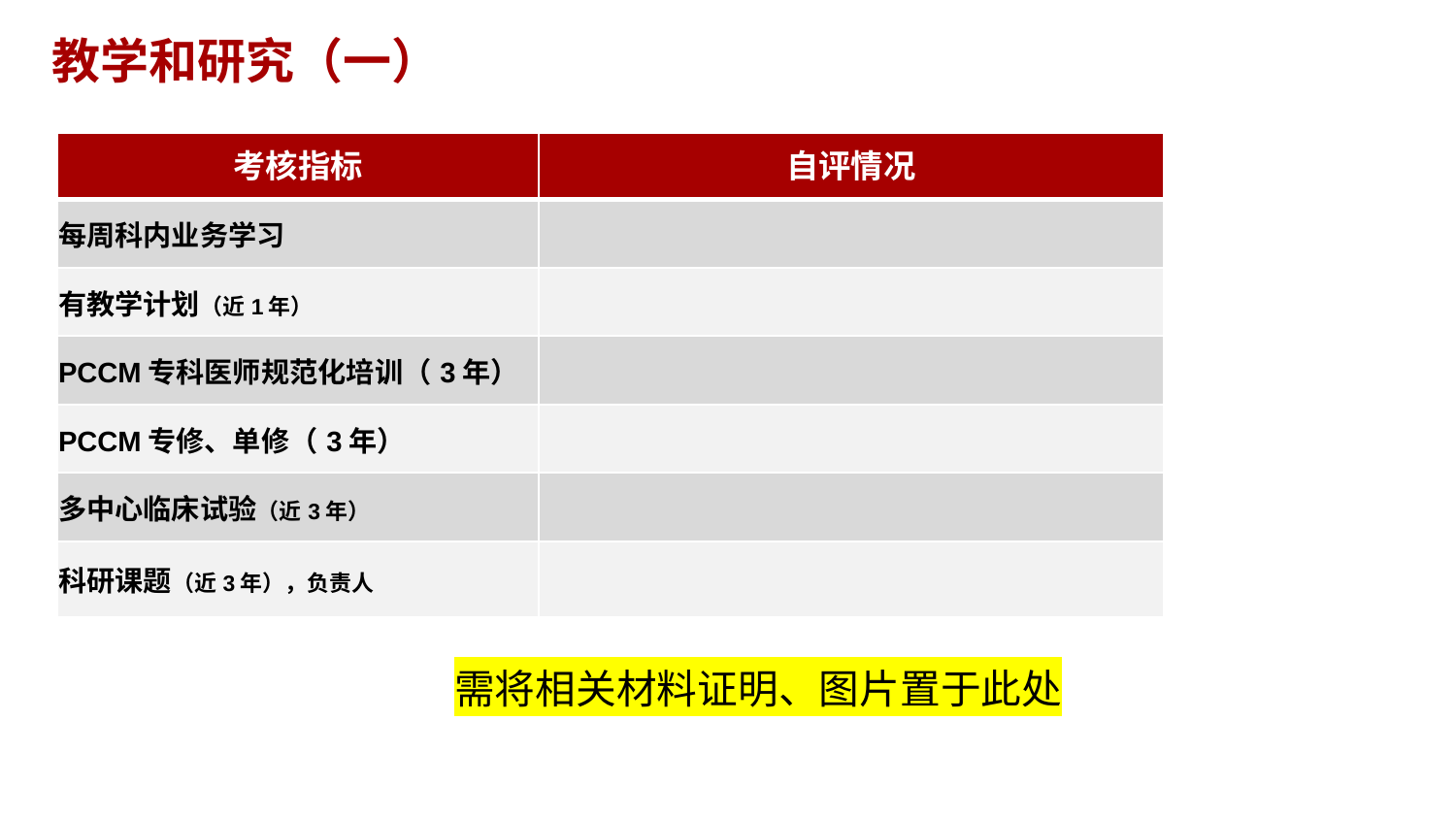

教学和研究（一）
| 考核指标 | 自评情况 |
| --- | --- |
| 每周科内业务学习 |  |
| 有教学计划（近1年） |  |
| PCCM专科医师规范化培训（3年） |  |
| PCCM专修、单修（3年） |  |
| 多中心临床试验（近3年） |  |
| 科研课题（近3年），负责人 |  |
需将相关材料证明、图片置于此处